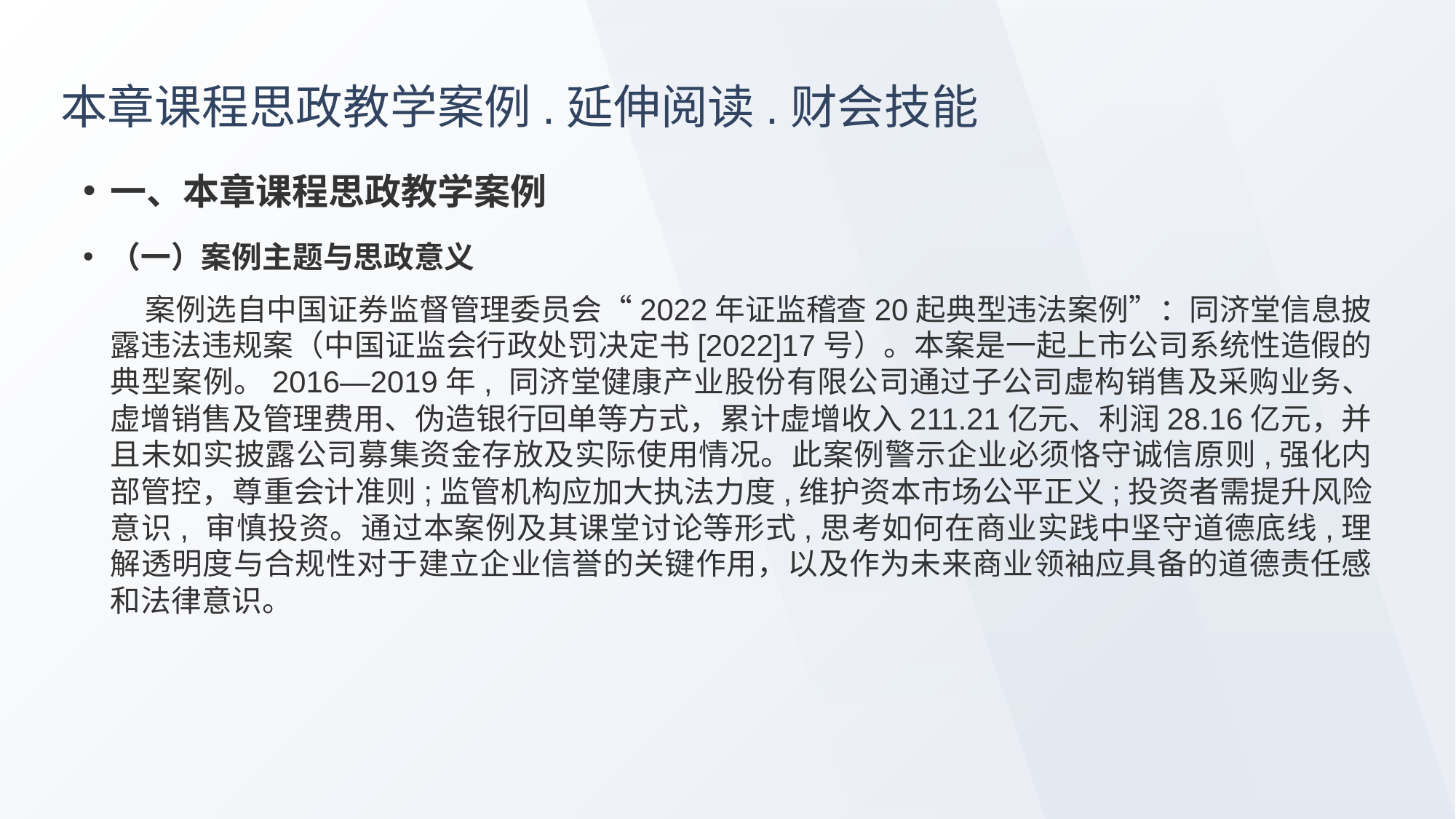

# 本章课程思政教学案例.延伸阅读.财会技能
一、本章课程思政教学案例
（一）案例主题与思政意义
    案例选自中国证券监督管理委员会“2022年证监稽查20起典型违法案例”：同济堂信息披露违法违规案（中国证监会行政处罚决定书[2022]17号）。本案是一起上市公司系统性造假的典型案例。2016—2019年, 同济堂健康产业股份有限公司通过子公司虚构销售及采购业务、虚增销售及管理费用、伪造银行回单等方式，累计虚增收入211.21亿元、利润28.16亿元，并且未如实披露公司募集资金存放及实际使用情况。此案例警示企业必须恪守诚信原则,强化内部管控，尊重会计准则;监管机构应加大执法力度,维护资本市场公平正义;投资者需提升风险意识, 审慎投资。通过本案例及其课堂讨论等形式,思考如何在商业实践中坚守道德底线,理解透明度与合规性对于建立企业信誉的关键作用，以及作为未来商业领袖应具备的道德责任感和法律意识。